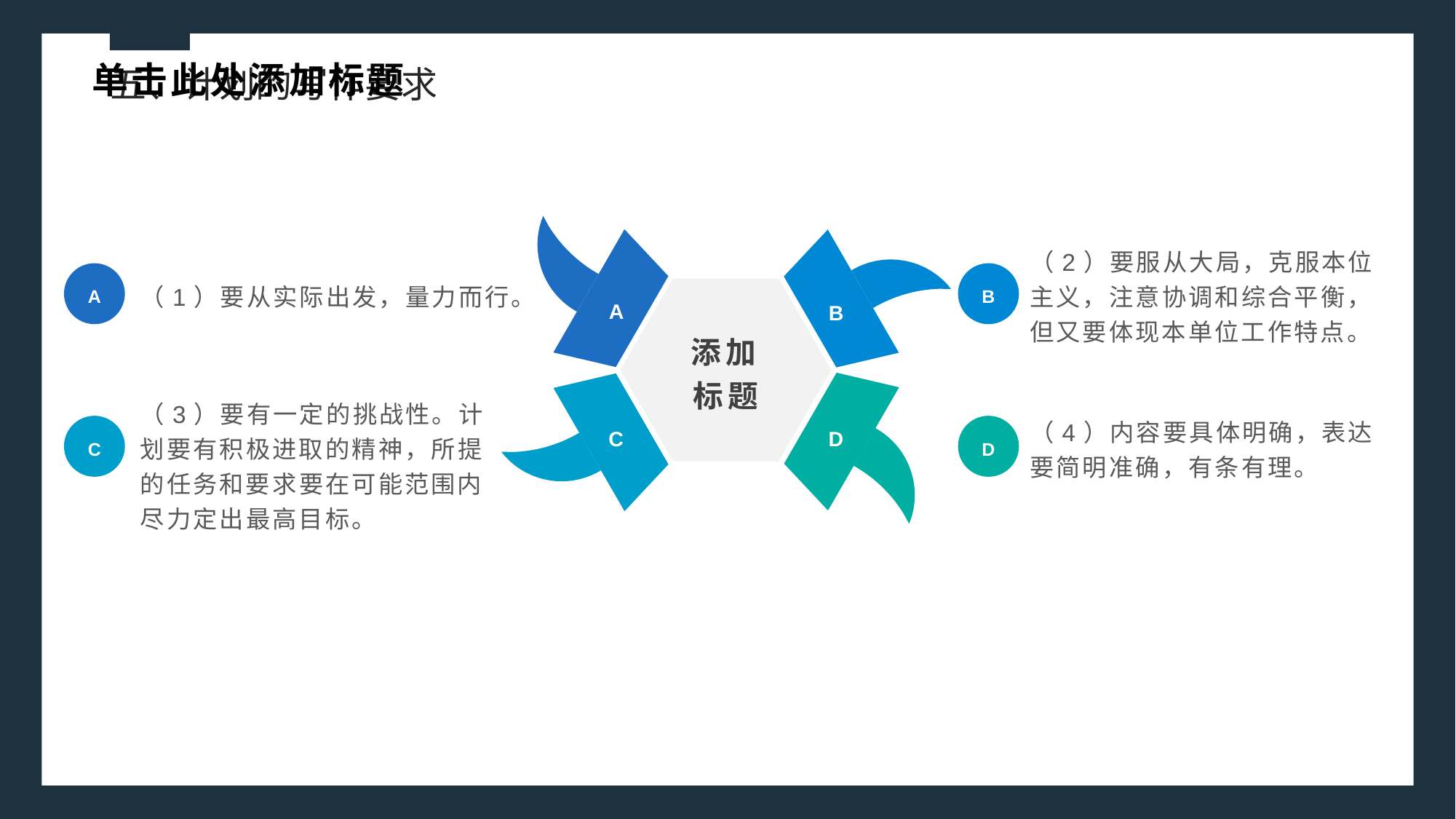

单击此处添加标题
五、计划的写作要求

（2）要服从大局，克服本位主义，注意协调和综合平衡，但又要体现本单位工作特点。
（1）要从实际出发，量力而行。

A
B

A
B
添加标题
（4）内容要具体明确，表达要简明准确，有条有理。
（3）要有一定的挑战性。计划要有积极进取的精神，所提的任务和要求要在可能范围内尽力定出最高目标。

C
D
C
D